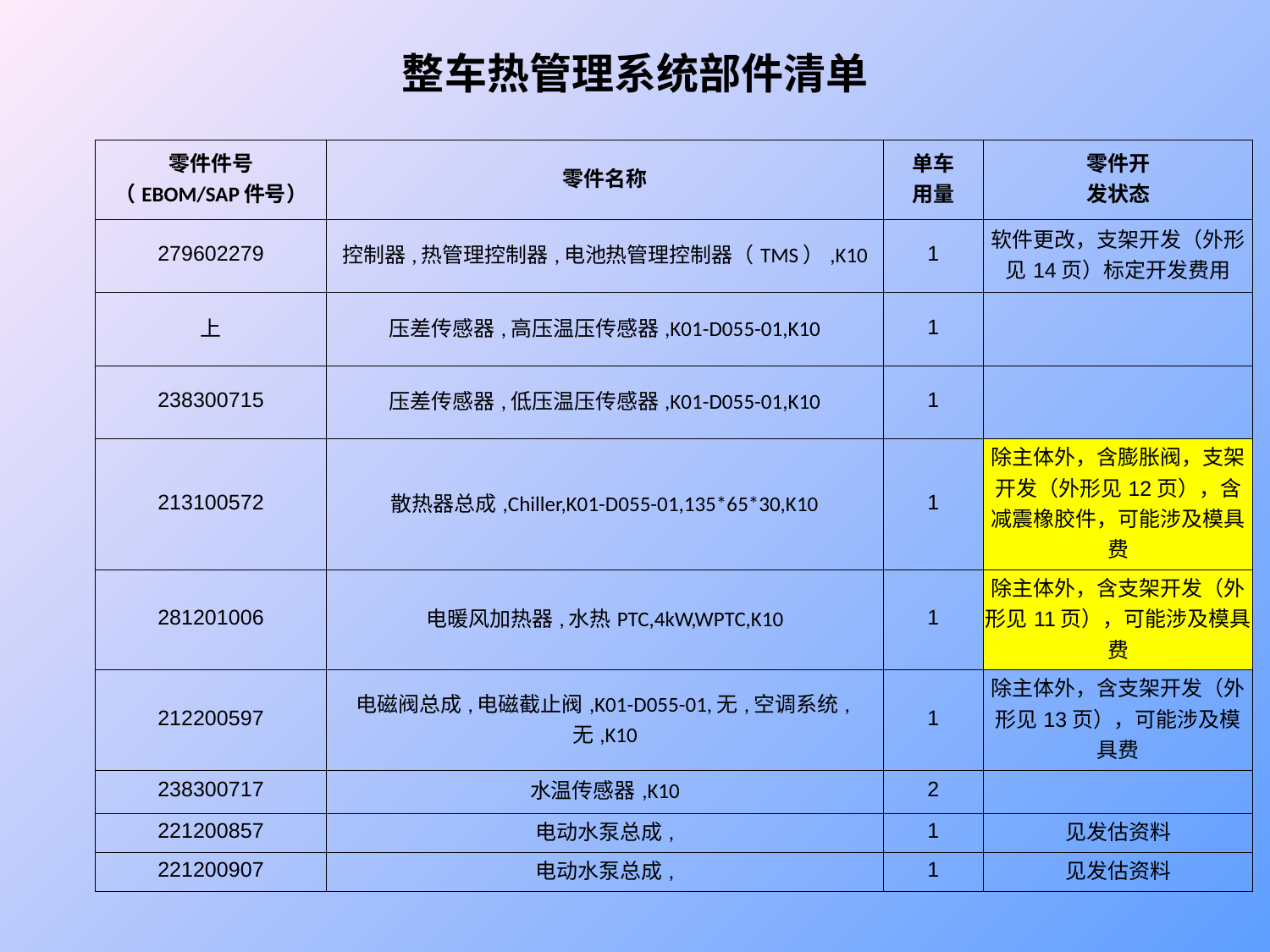

# 整车热管理系统部件清单
| 零件件号 （EBOM/SAP件号） | 零件名称 | 单车 用量 | 零件开 发状态 |
| --- | --- | --- | --- |
| 279602279 | 控制器,热管理控制器,电池热管理控制器（TMS）,K10 | 1 | 软件更改，支架开发（外形见14页）标定开发费用 |
| 上 | 压差传感器,高压温压传感器,K01-D055-01,K10 | 1 |  |
| 238300715 | 压差传感器,低压温压传感器,K01-D055-01,K10 | 1 |  |
| 213100572 | 散热器总成,Chiller,K01-D055-01,135\*65\*30,K10 | 1 | 除主体外，含膨胀阀，支架开发（外形见12页），含减震橡胶件，可能涉及模具费 |
| 281201006 | 电暖风加热器,水热PTC,4kW,WPTC,K10 | 1 | 除主体外，含支架开发（外形见11页），可能涉及模具费 |
| 212200597 | 电磁阀总成,电磁截止阀,K01-D055-01,无,空调系统,无,K10 | 1 | 除主体外，含支架开发（外形见13页），可能涉及模具费 |
| 238300717 | 水温传感器,K10 | 2 |  |
| 221200857 | 电动水泵总成, | 1 | 见发估资料 |
| 221200907 | 电动水泵总成, | 1 | 见发估资料 |